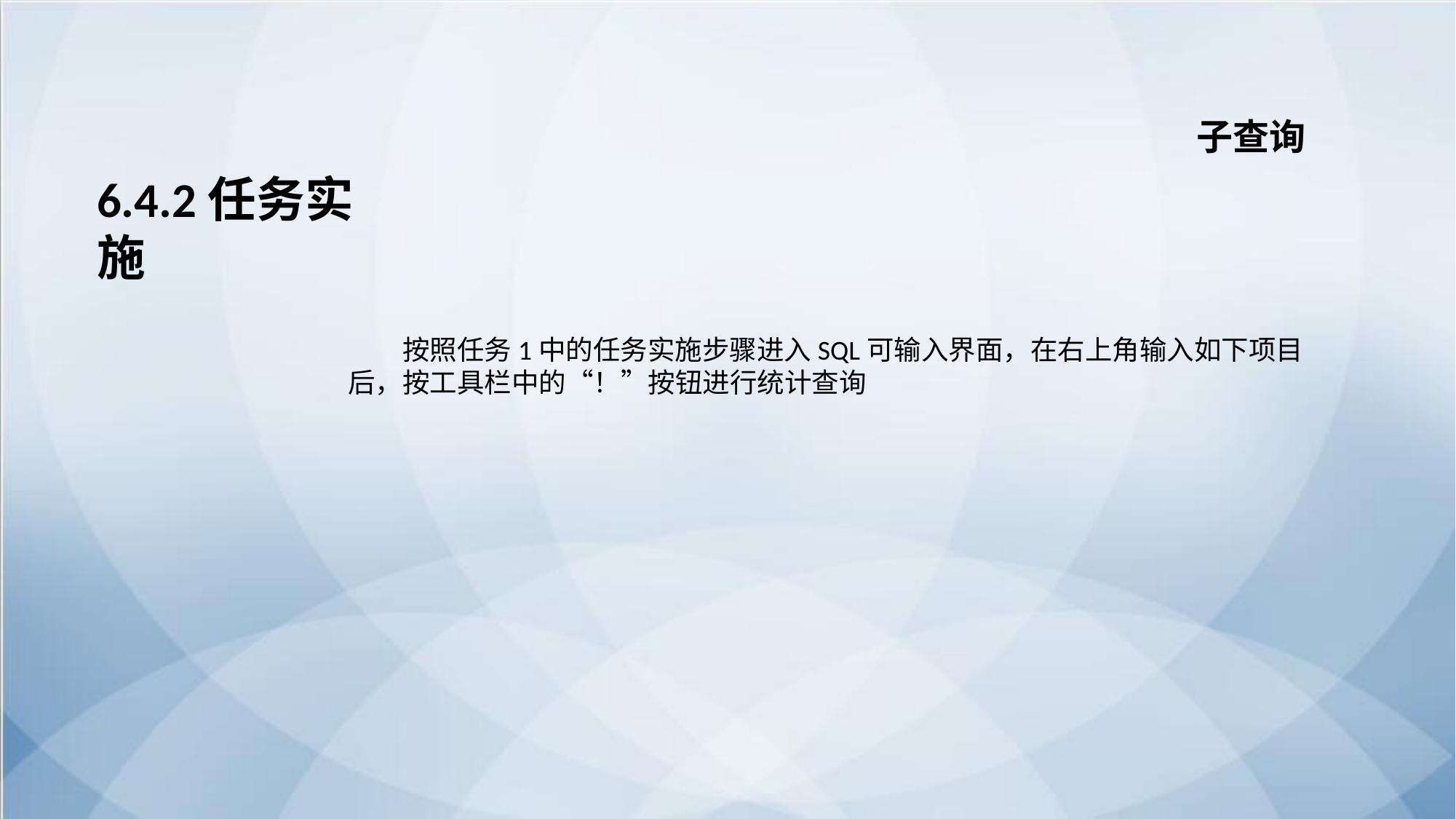

子查询
6.4.2任务实施

按照任务1中的任务实施步骤进入SQL可输入界面，在右上角输入如下项目后，按工具栏中的“！”按钮进行统计查询